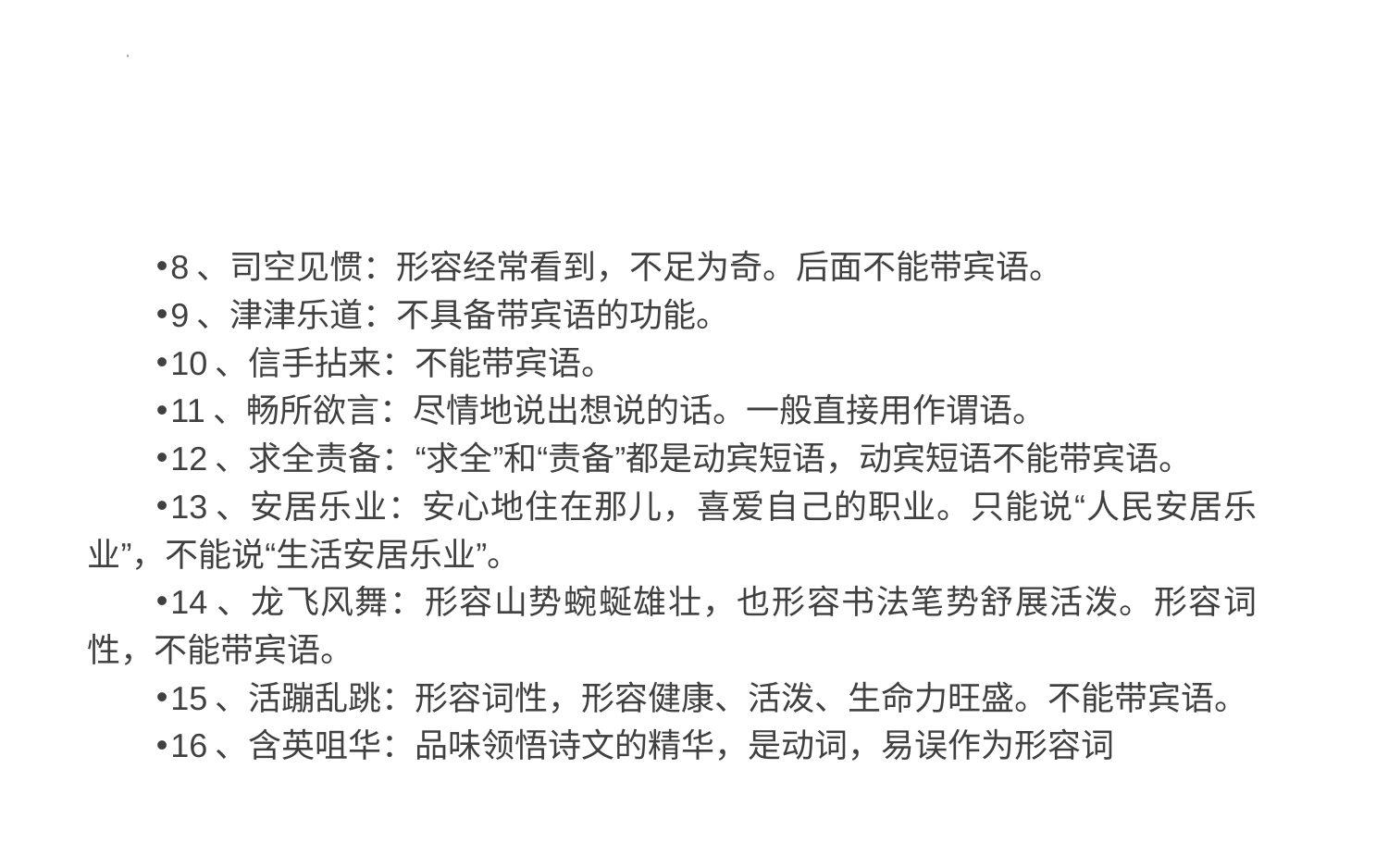

#
8、司空见惯：形容经常看到，不足为奇。后面不能带宾语。
9、津津乐道：不具备带宾语的功能。
10、信手拈来：不能带宾语。
11、畅所欲言：尽情地说出想说的话。一般直接用作谓语。
12、求全责备：“求全”和“责备”都是动宾短语，动宾短语不能带宾语。
13、安居乐业：安心地住在那儿，喜爱自己的职业。只能说“人民安居乐业”，不能说“生活安居乐业”。
14、龙飞风舞：形容山势蜿蜒雄壮，也形容书法笔势舒展活泼。形容词性，不能带宾语。
15、活蹦乱跳：形容词性，形容健康、活泼、生命力旺盛。不能带宾语。
16、含英咀华：品味领悟诗文的精华，是动词，易误作为形容词